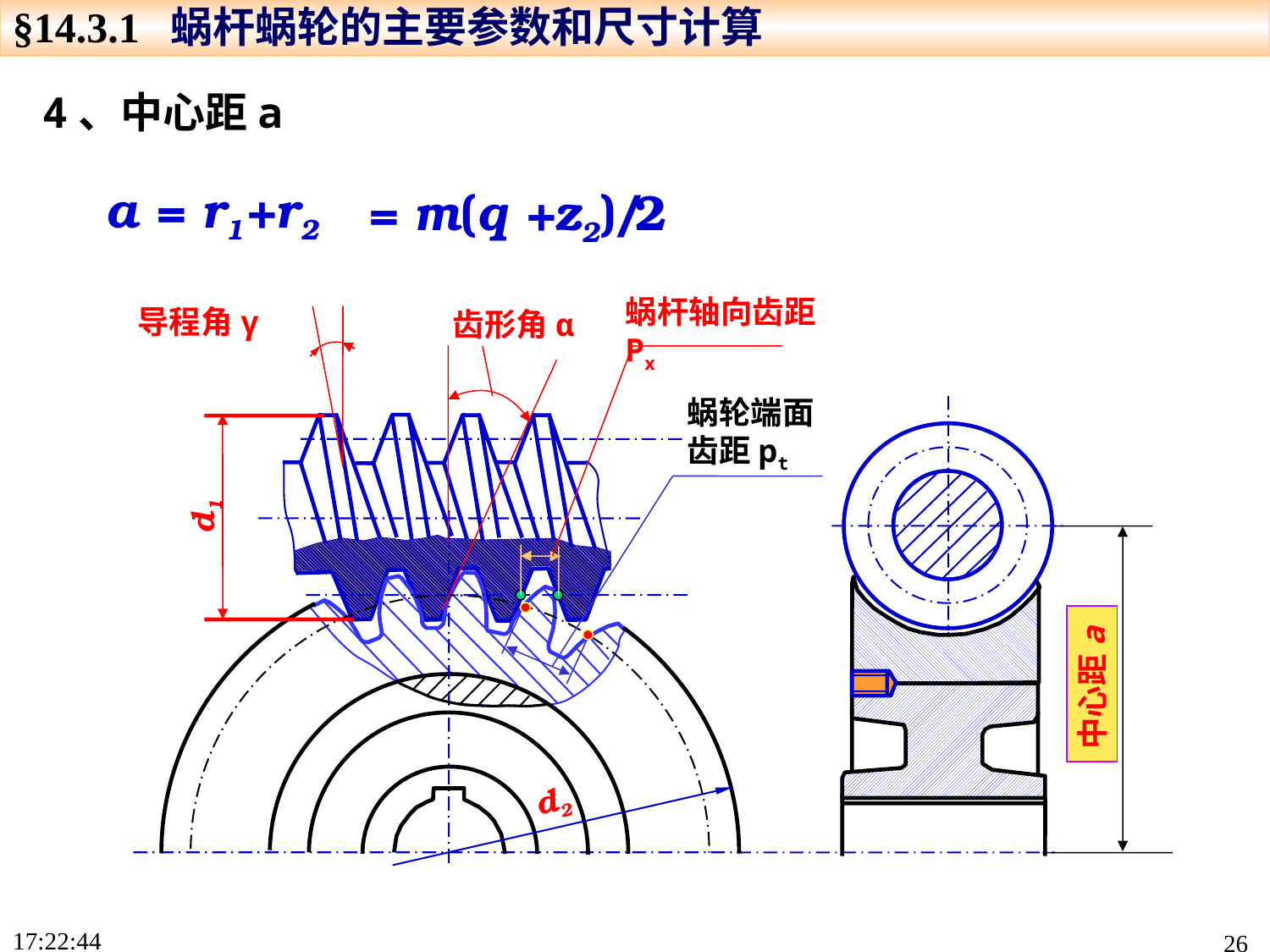

§14.3.1  蜗杆蜗轮的主要参数和尺寸计算
4、中心距a
a = r1+r2
= m(q +z2)/2
蜗杆轴向齿距Px
导程角γ
齿形角α

蜗轮端面齿距pt

d1

中心距a

d2

17:22:44
26